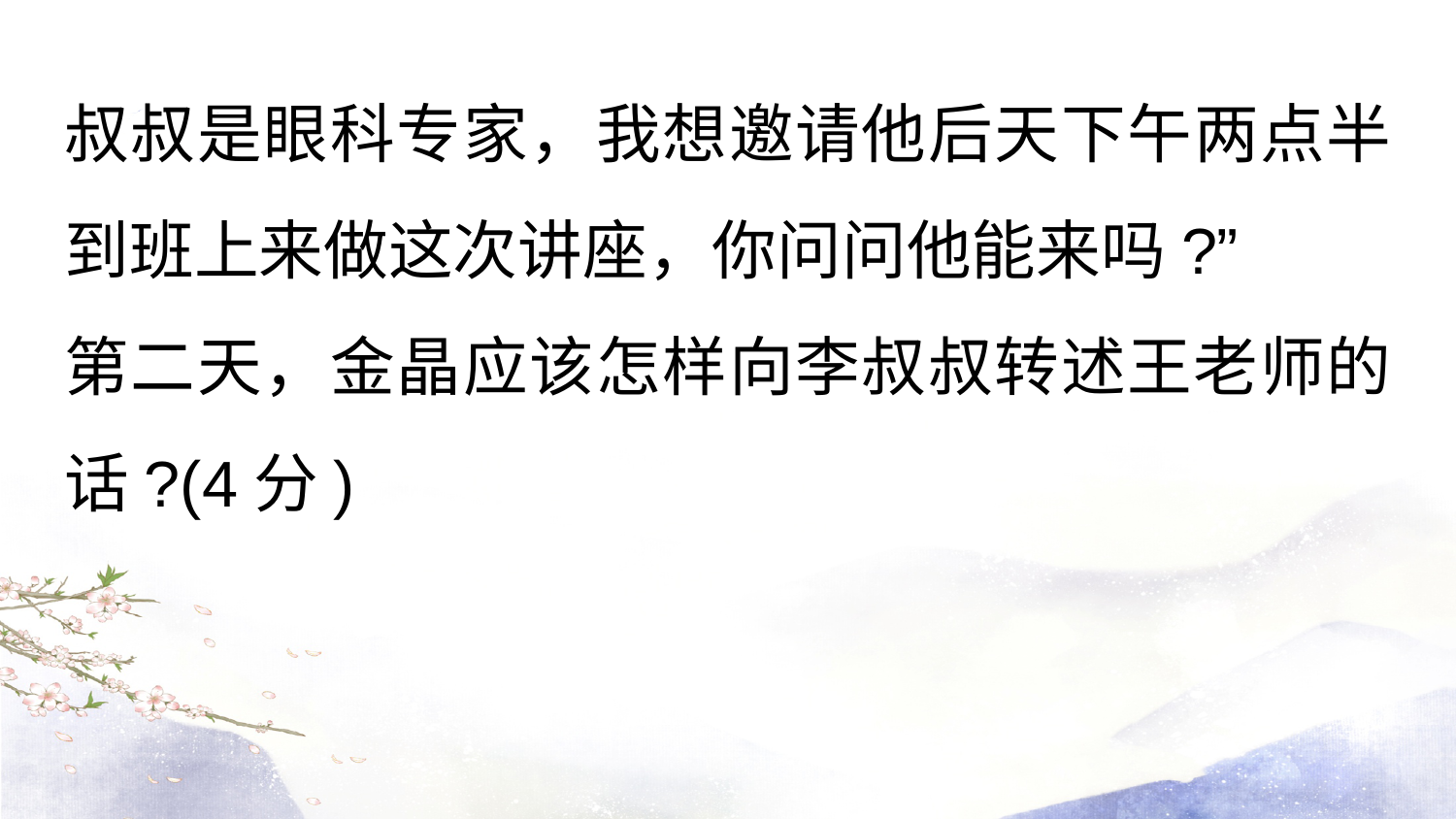

叔叔是眼科专家，我想邀请他后天下午两点半到班上来做这次讲座，你问问他能来吗?”
第二天，金晶应该怎样向李叔叔转述王老师的话?(4分)